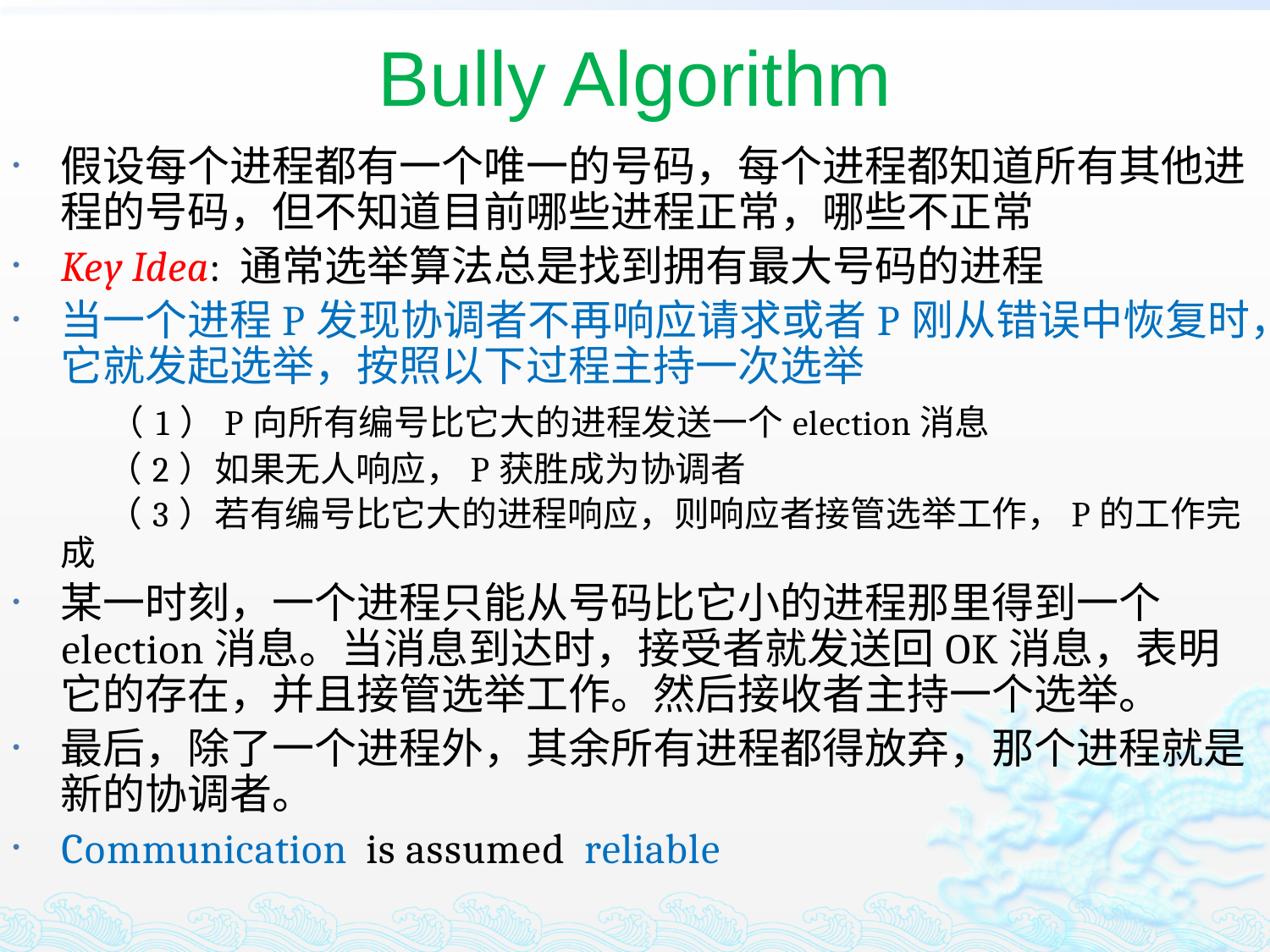

# Bully Algorithm
假设每个进程都有一个唯一的号码，每个进程都知道所有其他进程的号码，但不知道目前哪些进程正常，哪些不正常
Key Idea: 通常选举算法总是找到拥有最大号码的进程
当一个进程P发现协调者不再响应请求或者P刚从错误中恢复时，它就发起选举，按照以下过程主持一次选举
         （1）P向所有编号比它大的进程发送一个election消息
           （2）如果无人响应，P获胜成为协调者
           （3）若有编号比它大的进程响应，则响应者接管选举工作，P的工作完成
某一时刻，一个进程只能从号码比它小的进程那里得到一个election消息。当消息到达时，接受者就发送回OK消息，表明它的存在，并且接管选举工作。然后接收者主持一个选举。
最后，除了一个进程外，其余所有进程都得放弃，那个进程就是新的协调者。
Communication  is assumed  reliable